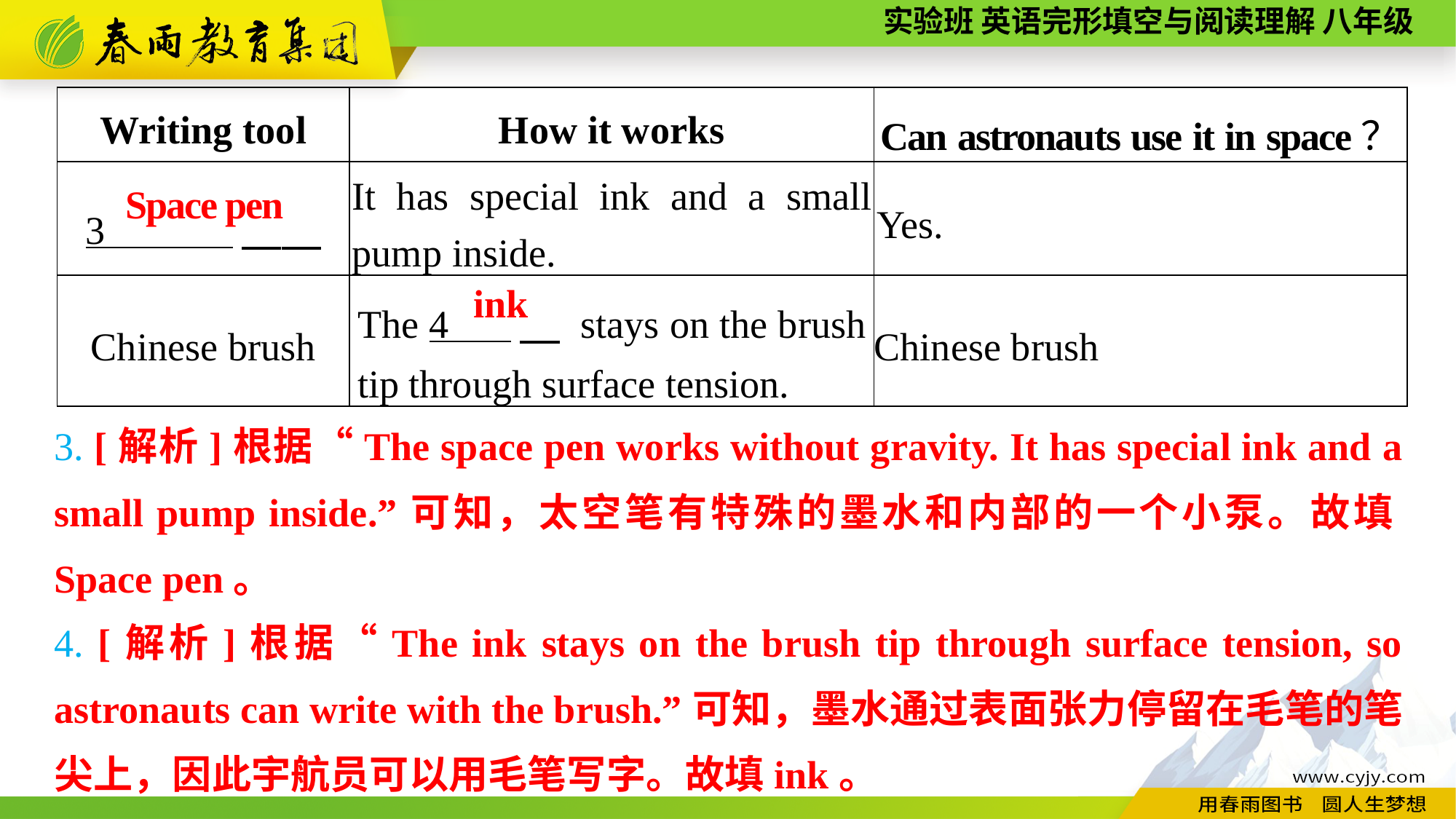

| Writing tool | How it works | Can astronauts use it in space？ |
| --- | --- | --- |
| 3 ， | It has special ink and a small pump inside. | Yes. |
| Chinese brush | The 4 　 stays on the brush tip through surface tension. | Chinese brush |
Space pen
ink
3. [解析]根据“The space pen works without gravity. It has special ink and a small pump inside.”可知，太空笔有特殊的墨水和内部的一个小泵。故填Space pen。
4. [解析]根据“The ink stays on the brush tip through surface tension, so astronauts can write with the brush.”可知，墨水通过表面张力停留在毛笔的笔尖上，因此宇航员可以用毛笔写字。故填ink。